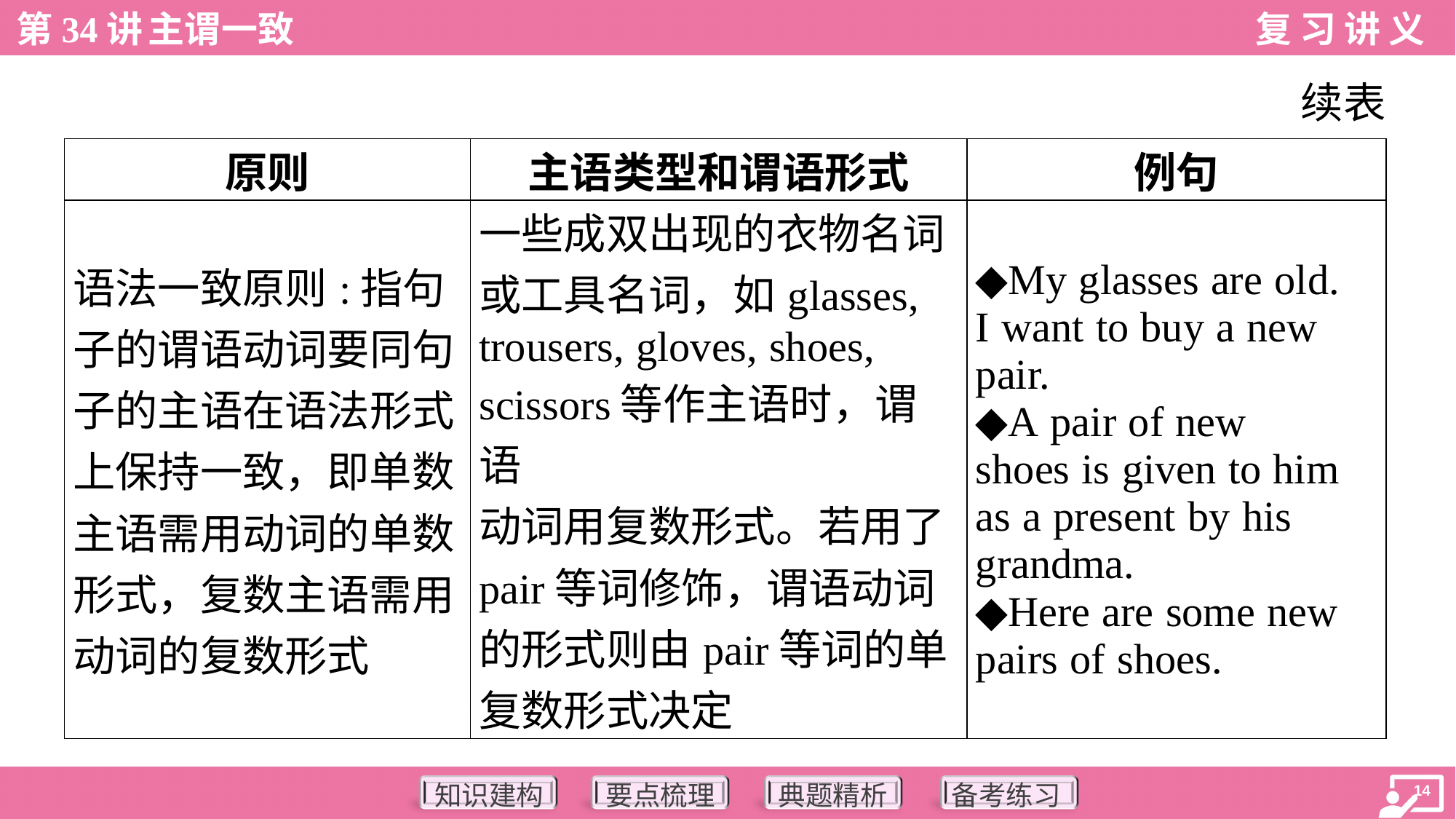

续表
| 原则 | 主语类型和谓语形式 | 例句 |
| --- | --- | --- |
| 语法一致原则:指句 子的谓语动词要同句 子的主语在语法形式 上保持一致，即单数 主语需用动词的单数 形式，复数主语需用 动词的复数形式 | 一些成双出现的衣物名词 或工具名词，如glasses, trousers, gloves, shoes, scissors等作主语时，谓语 动词用复数形式。若用了 pair等词修饰，谓语动词 的形式则由pair等词的单 复数形式决定 | ◆My glasses are old. I want to buy a new pair. ◆A pair of new shoes is given to him as a present by his grandma. ◆Here are some new pairs of shoes. |